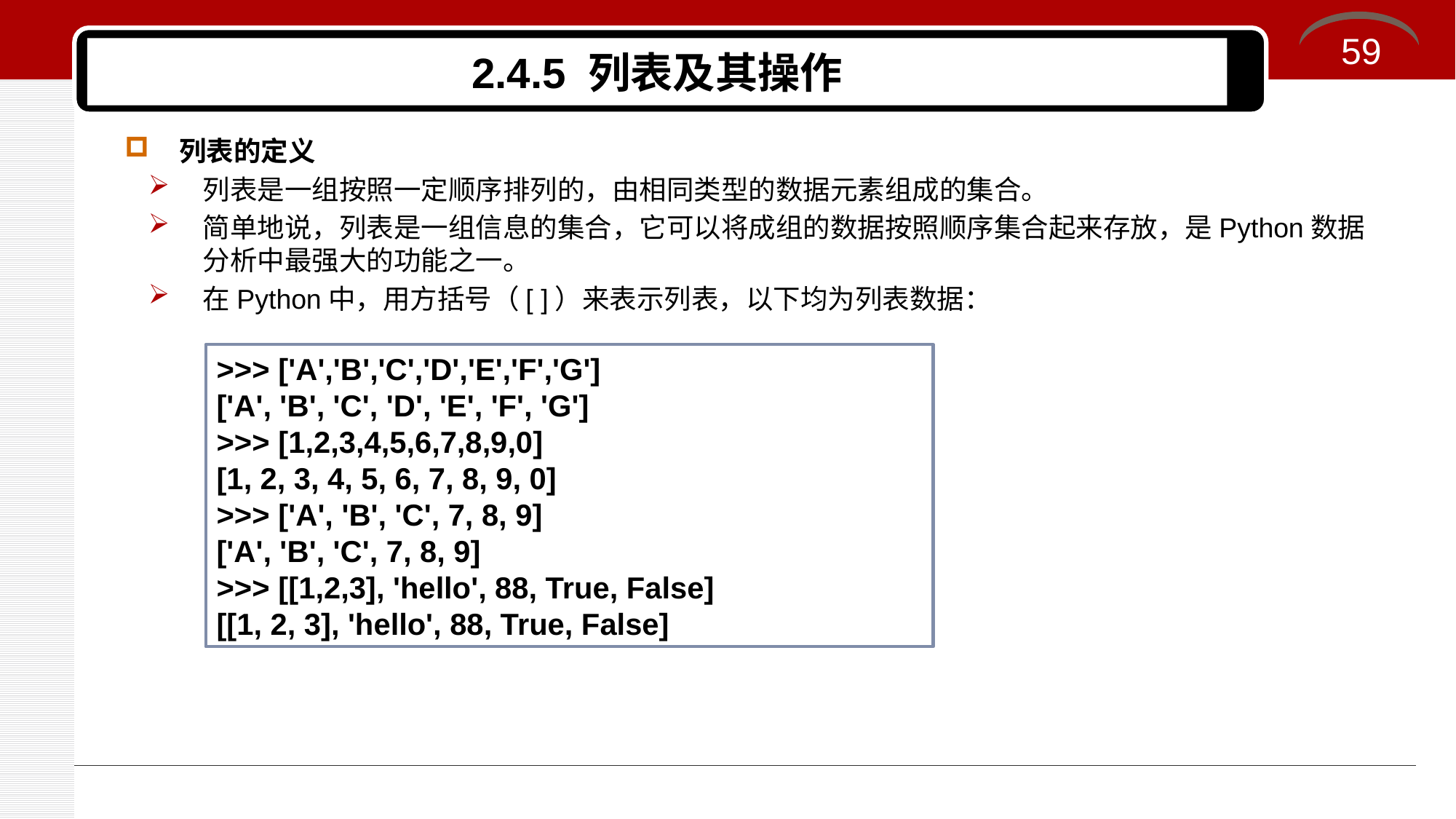

59
# 2.4.5 列表及其操作
列表的定义
列表是一组按照一定顺序排列的，由相同类型的数据元素组成的集合。
简单地说，列表是一组信息的集合，它可以将成组的数据按照顺序集合起来存放，是Python数据分析中最强大的功能之一。
在Python中，用方括号（[ ]）来表示列表，以下均为列表数据：

>>> ['A','B','C','D','E','F','G']
['A', 'B', 'C', 'D', 'E', 'F', 'G']
>>> [1,2,3,4,5,6,7,8,9,0]
[1, 2, 3, 4, 5, 6, 7, 8, 9, 0]
>>> ['A', 'B', 'C', 7, 8, 9]
['A', 'B', 'C', 7, 8, 9]
>>> [[1,2,3], 'hello', 88, True, False]
[[1, 2, 3], 'hello', 88, True, False]